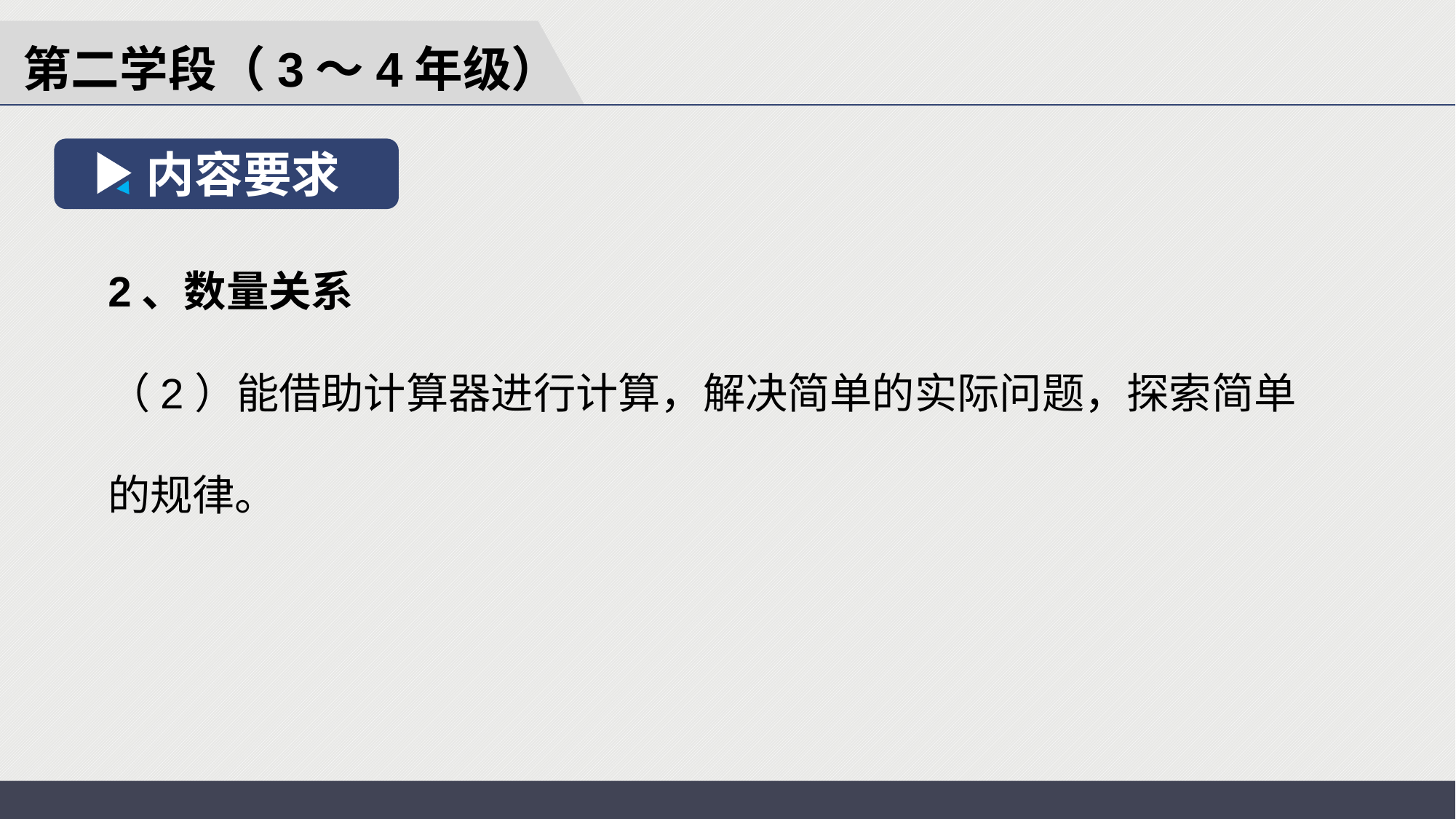

第二学段（3～4年级）
内容要求

2、数量关系
（2）能借助计算器进行计算，解决简单的实际问题，探索简单的规律。